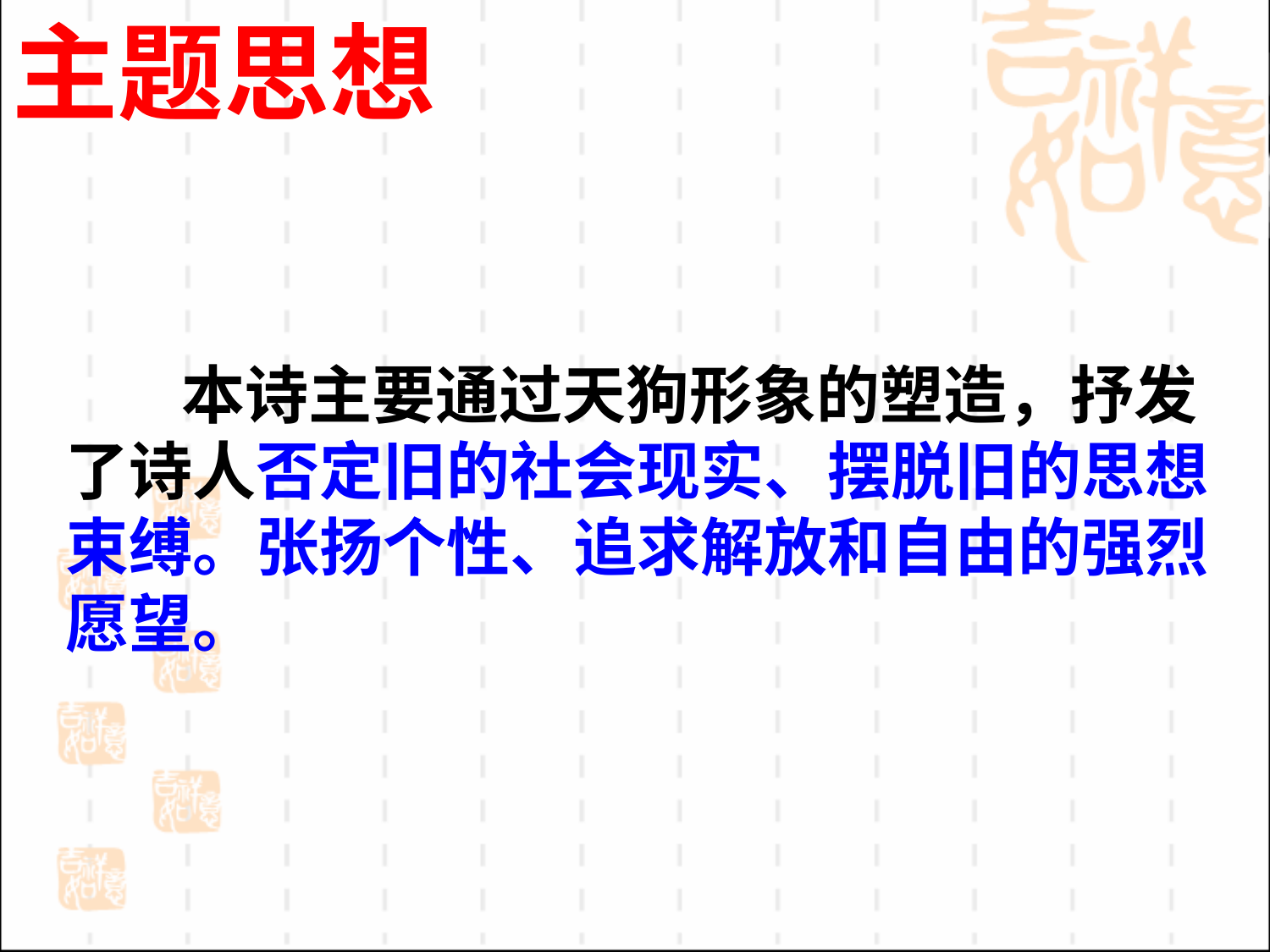

主题思想
       本诗主要通过天狗形象的塑造，抒发了诗人否定旧的社会现实、摆脱旧的思想束缚。张扬个性、追求解放和自由的强烈愿望。